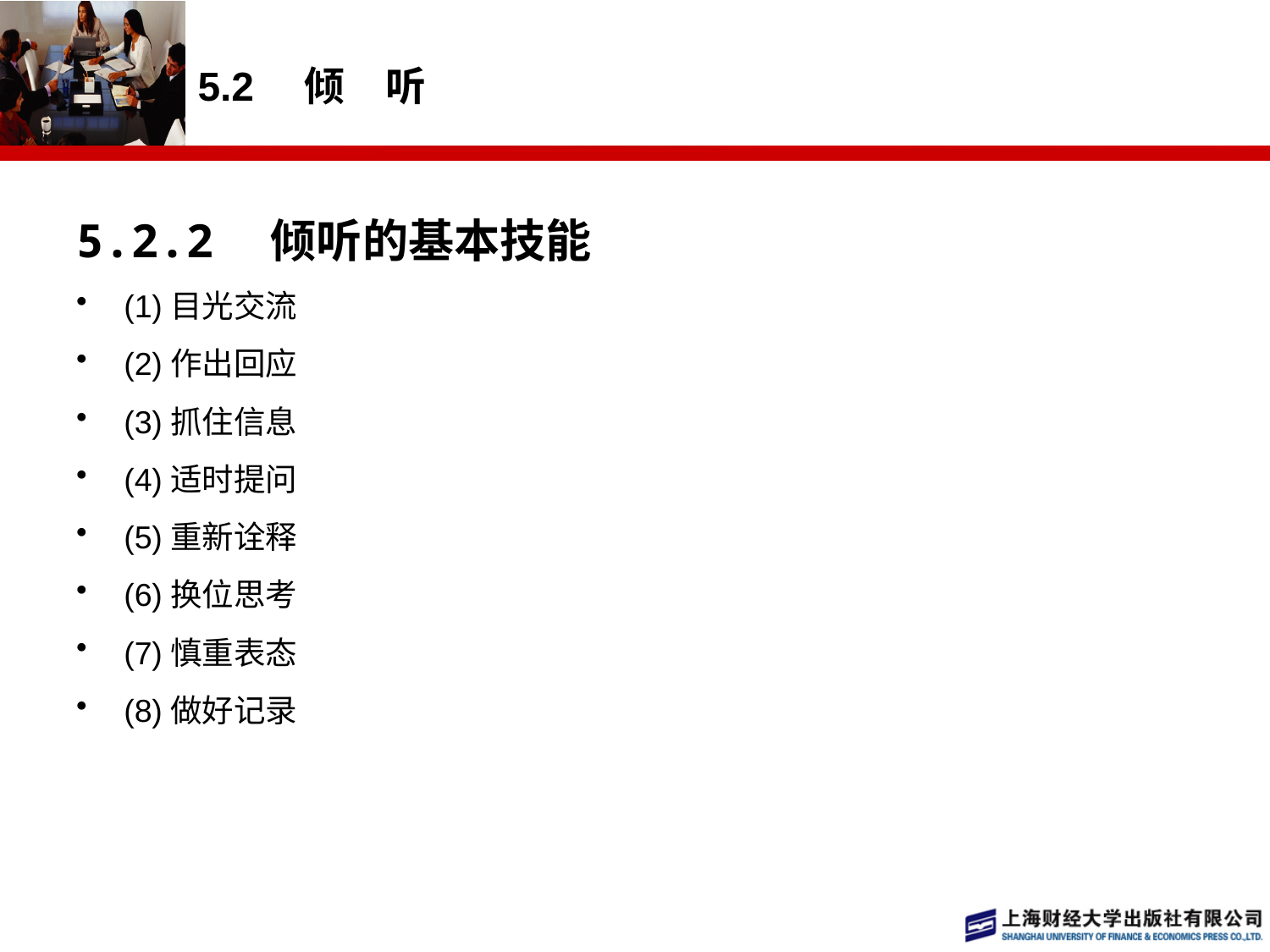

# 5.2　倾　听
5.2.2　倾听的基本技能
(1)目光交流
(2)作出回应
(3)抓住信息
(4)适时提问
(5)重新诠释
(6)换位思考
(7)慎重表态
(8)做好记录